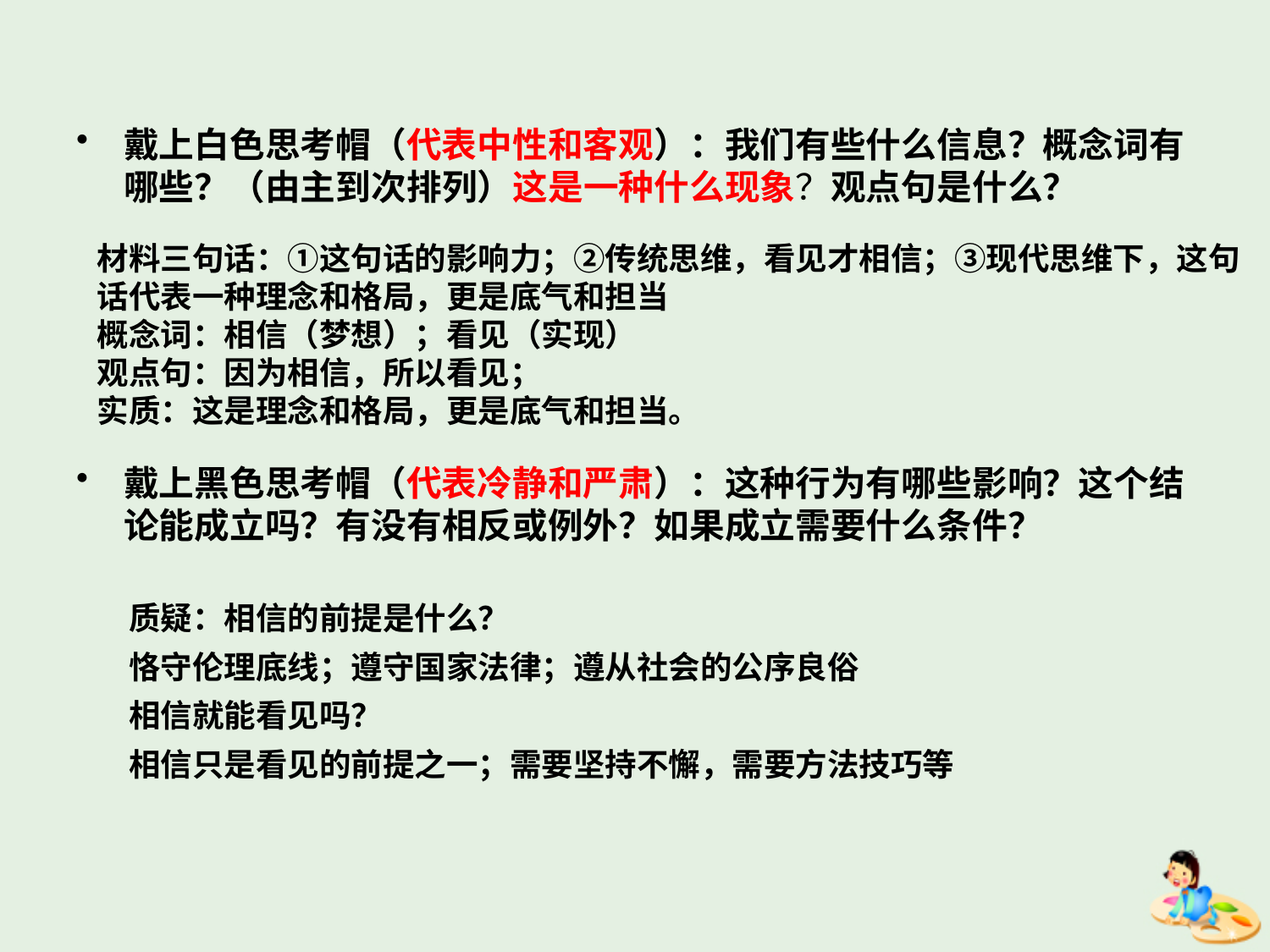

戴上白色思考帽（代表中性和客观）：我们有些什么信息？概念词有哪些？（由主到次排列）这是一种什么现象？观点句是什么？

戴上黑色思考帽（代表冷静和严肃）：这种行为有哪些影响？这个结论能成立吗？有没有相反或例外？如果成立需要什么条件？

材料三句话：①这句话的影响力；②传统思维，看见才相信；③现代思维下，这句话代表一种理念和格局，更是底气和担当
概念词：相信（梦想）；看见（实现）
观点句：因为相信，所以看见；
实质：这是理念和格局，更是底气和担当。

质疑：相信的前提是什么？
恪守伦理底线；遵守国家法律；遵从社会的公序良俗
相信就能看见吗？
相信只是看见的前提之一；需要坚持不懈，需要方法技巧等